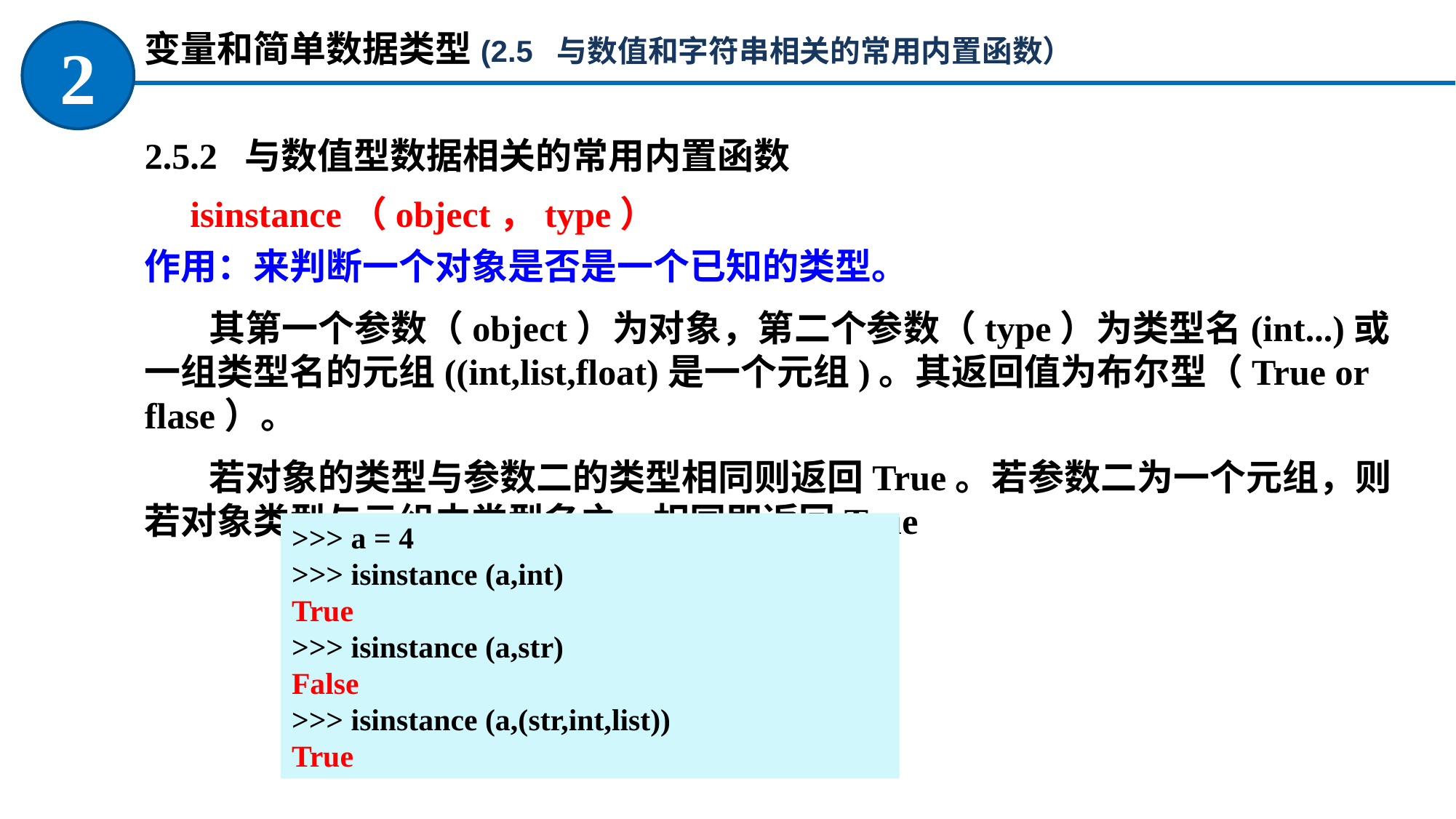

变量和简单数据类型(2.5  与数值和字符串相关的常用内置函数）
2
2.5.2  与数值型数据相关的常用内置函数
     isinstance（object，type）
作用：来判断一个对象是否是一个已知的类型。
其第一个参数（object）为对象，第二个参数（type）为类型名(int...)或一组类型名的元组((int,list,float)是一个元组)。其返回值为布尔型（True or flase）。
若对象的类型与参数二的类型相同则返回True。若参数二为一个元组，则若对象类型与元组中类型名之一相同即返回True
>>> a = 4
>>> isinstance (a,int)
True
>>> isinstance (a,str)
False
>>> isinstance (a,(str,int,list))
True